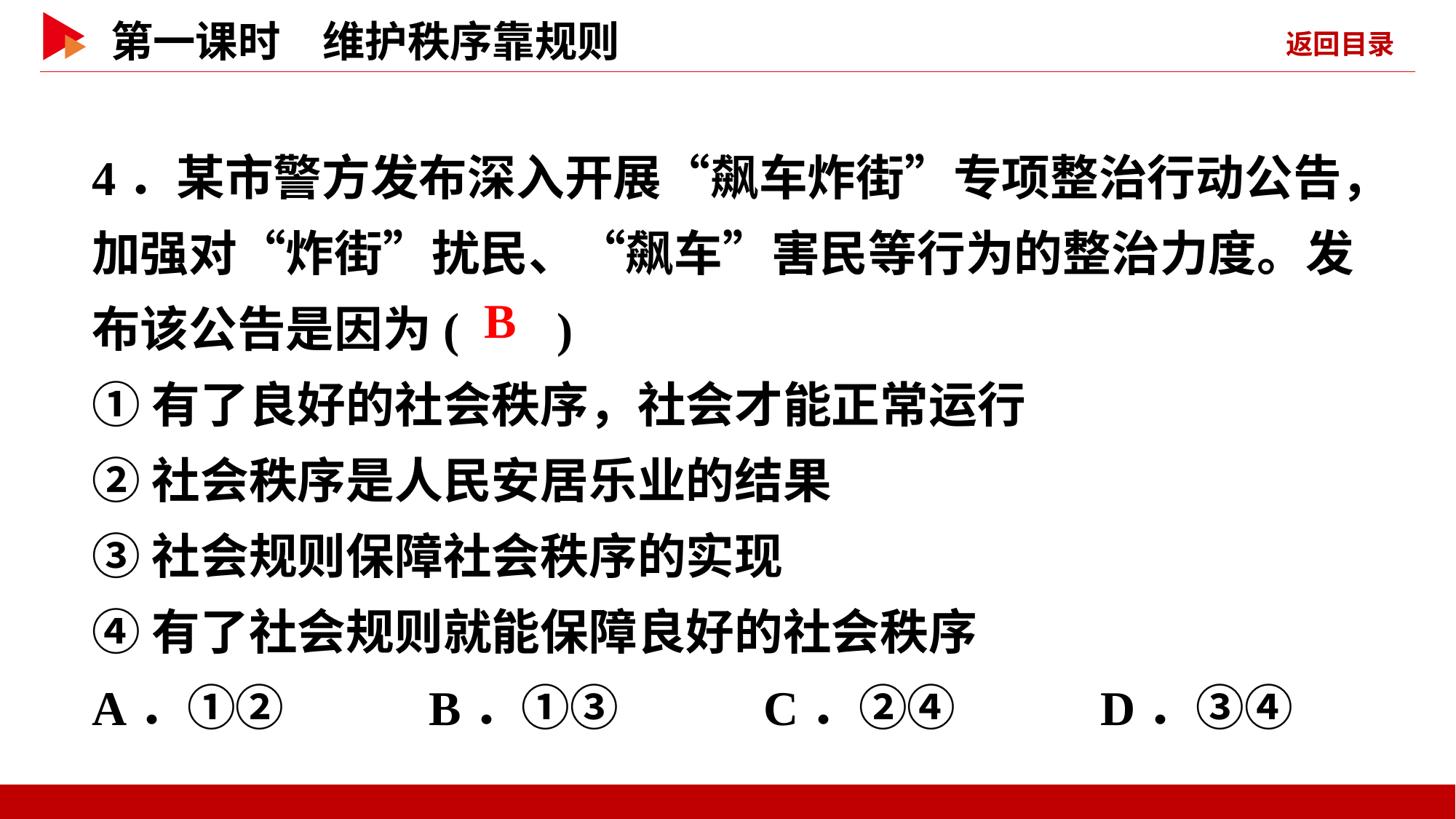

4．某市警方发布深入开展“飙车炸街”专项整治行动公告，加强对“炸街”扰民、“飙车”害民等行为的整治力度。发布该公告是因为(        )
①有了良好的社会秩序，社会才能正常运行
②社会秩序是人民安居乐业的结果
③社会规则保障社会秩序的实现
④有了社会规则就能保障良好的社会秩序
A．①②            B．①③            C．②④            D．③④
   B